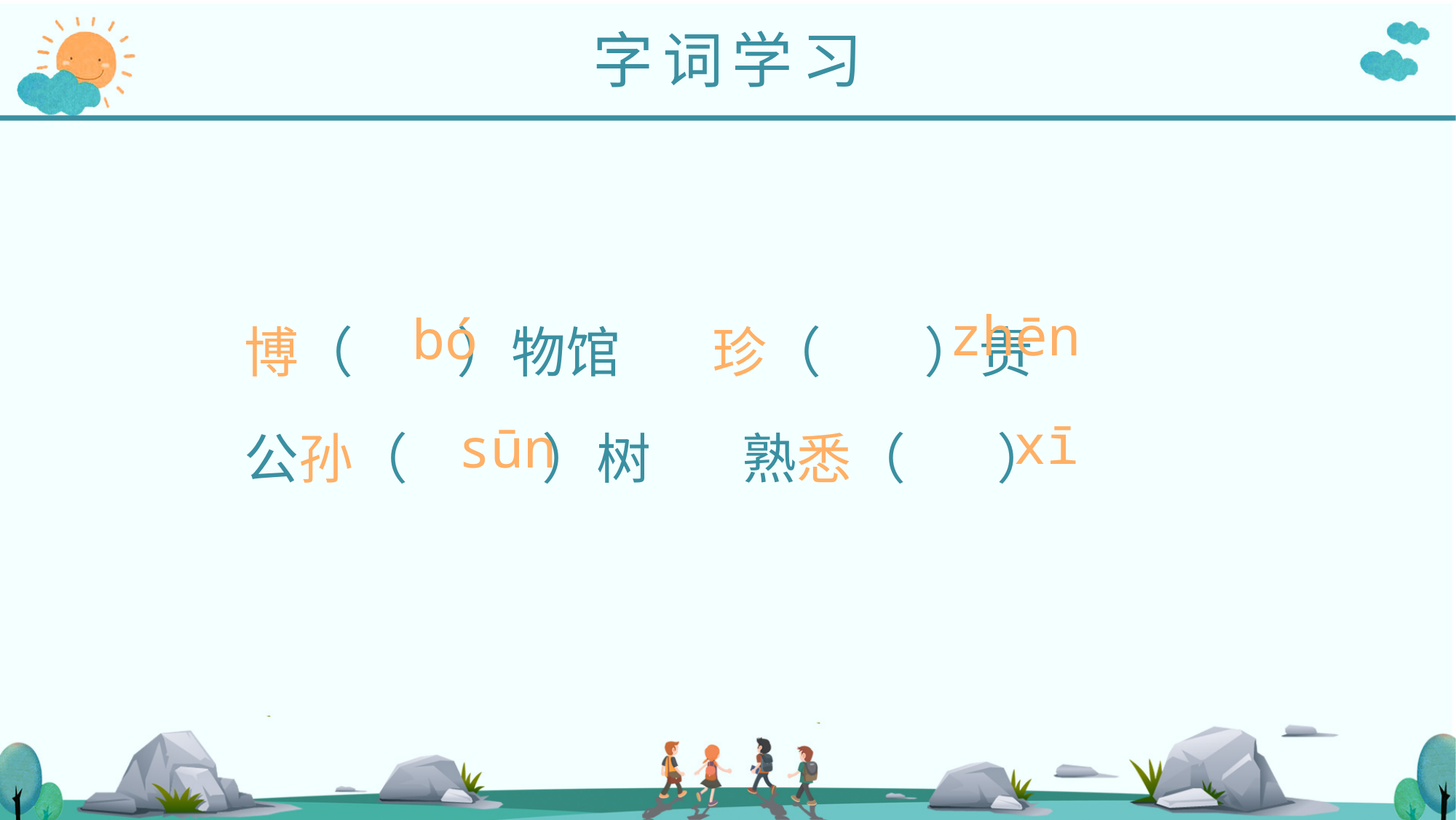

字词学习

zhēn
　　博（    　）物馆   　珍（    　）贵
　　公孙（  　　）树　   熟悉（  　 ）

bó
xī
sūn